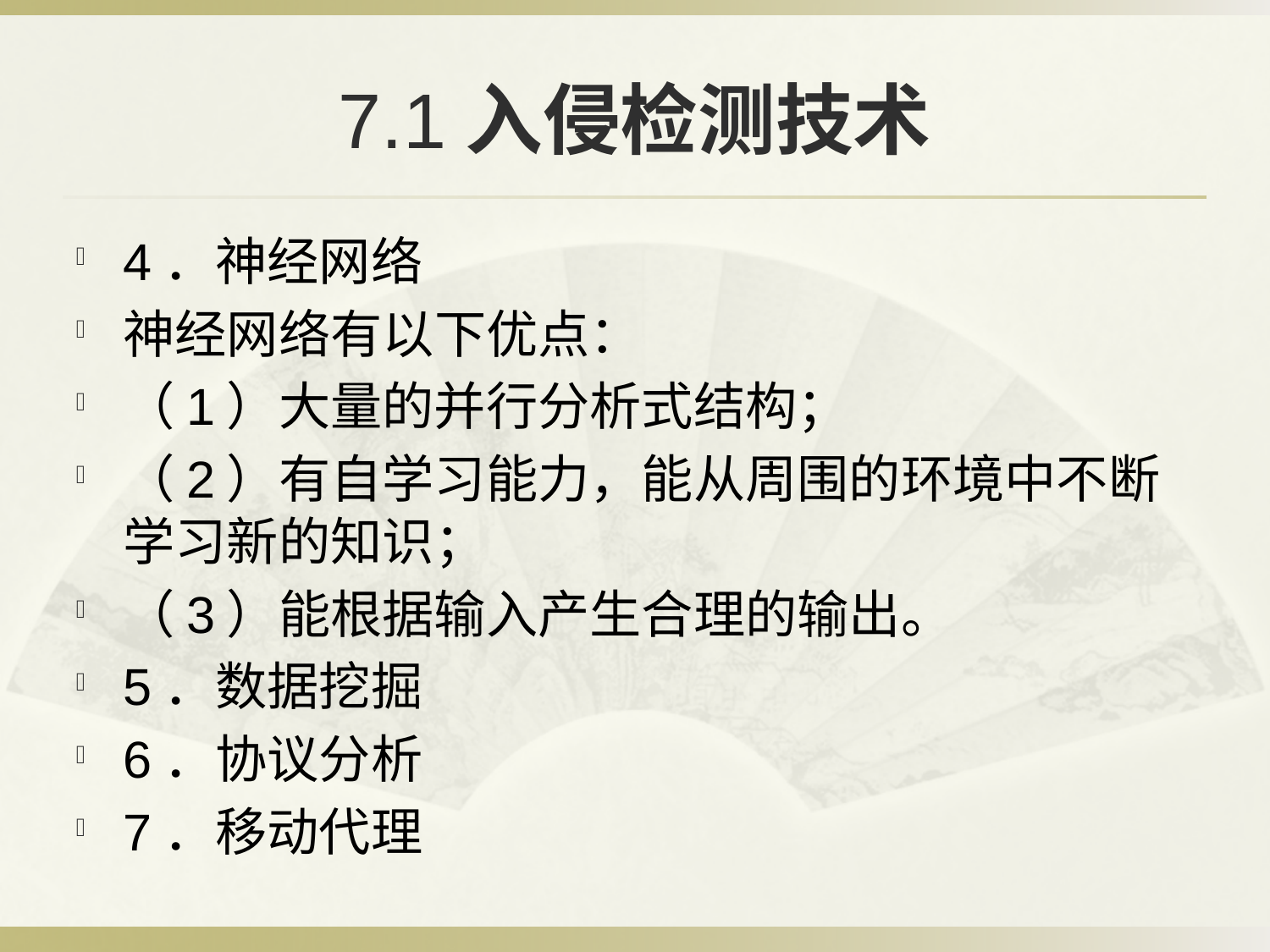

# 7.1入侵检测技术
4．神经网络
神经网络有以下优点：
（1）大量的并行分析式结构；
（2）有自学习能力，能从周围的环境中不断学习新的知识；
（3）能根据输入产生合理的输出。
5．数据挖掘
6．协议分析
7．移动代理